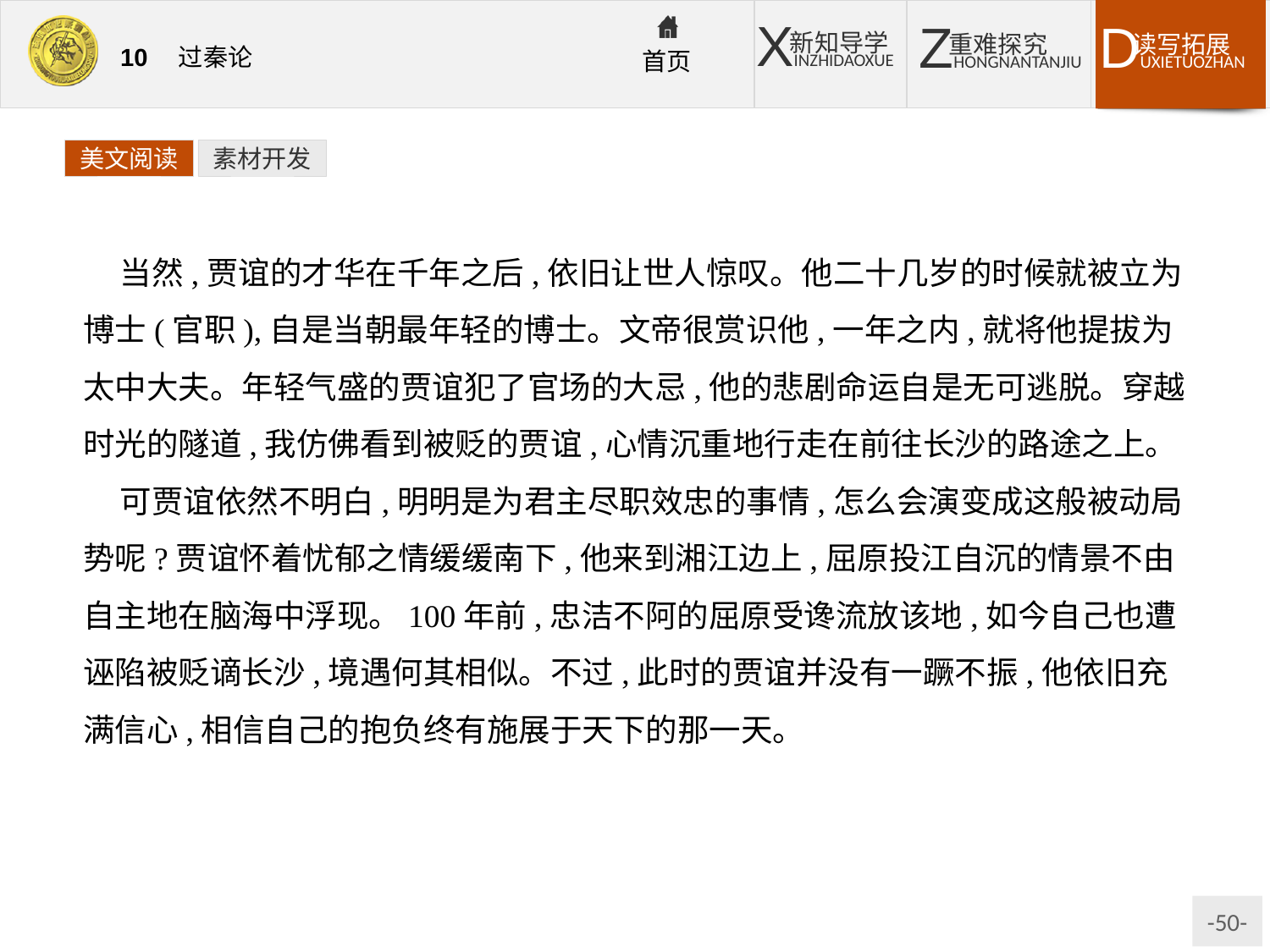

美文阅读
素材开发
当然,贾谊的才华在千年之后,依旧让世人惊叹。他二十几岁的时候就被立为博士(官职),自是当朝最年轻的博士。文帝很赏识他,一年之内,就将他提拔为太中大夫。年轻气盛的贾谊犯了官场的大忌,他的悲剧命运自是无可逃脱。穿越时光的隧道,我仿佛看到被贬的贾谊,心情沉重地行走在前往长沙的路途之上。
可贾谊依然不明白,明明是为君主尽职效忠的事情,怎么会演变成这般被动局势呢?贾谊怀着忧郁之情缓缓南下,他来到湘江边上,屈原投江自沉的情景不由自主地在脑海中浮现。100年前,忠洁不阿的屈原受谗流放该地,如今自己也遭诬陷被贬谪长沙,境遇何其相似。不过,此时的贾谊并没有一蹶不振,他依旧充满信心,相信自己的抱负终有施展于天下的那一天。